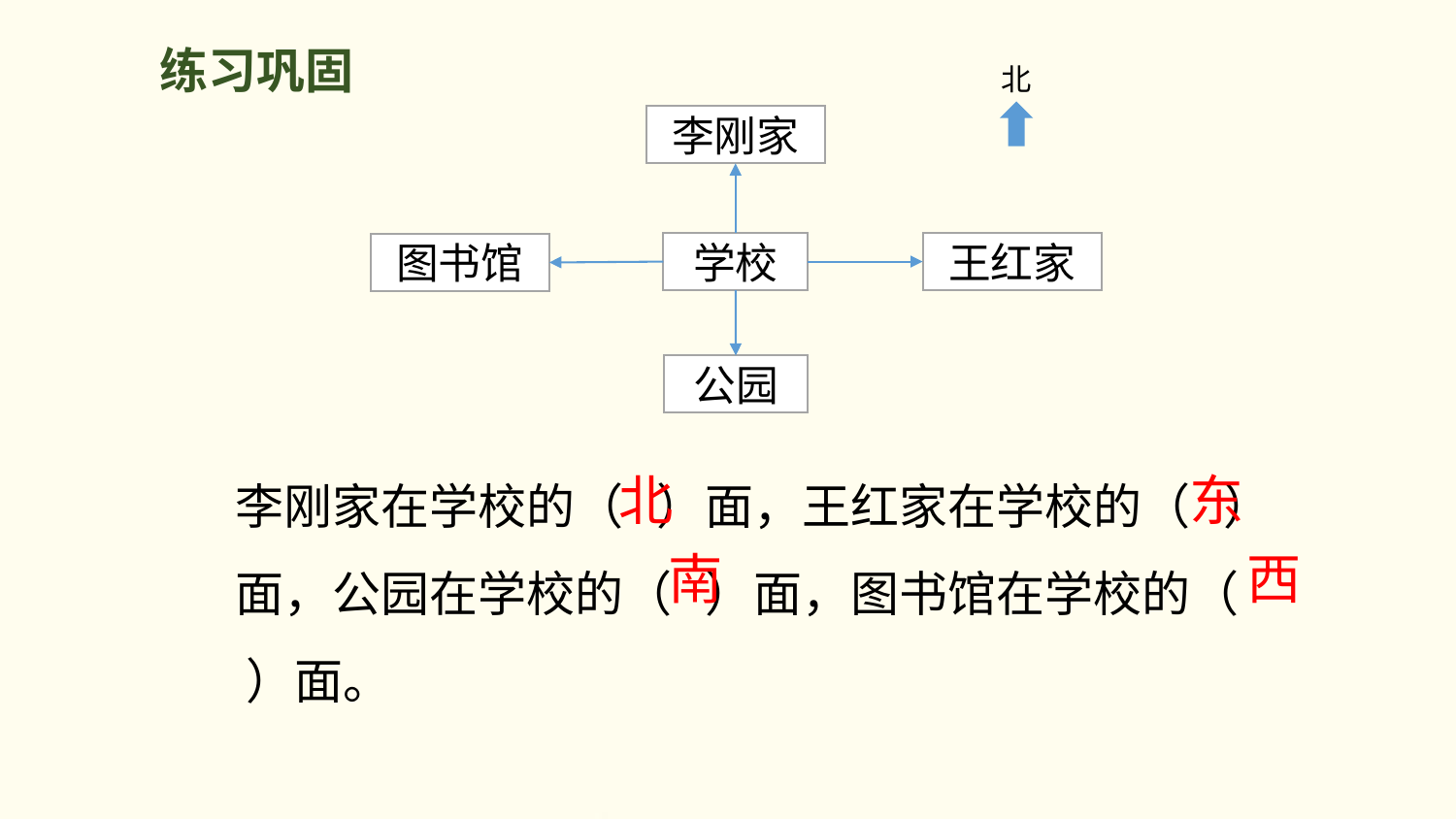

练习巩固
北

李刚家
学校
王红家
图书馆
公园
李刚家在学校的（   ）面，王红家在学校的（   ）面，公园在学校的（   ）面，图书馆在学校的（   ）面。
东
北
南
西